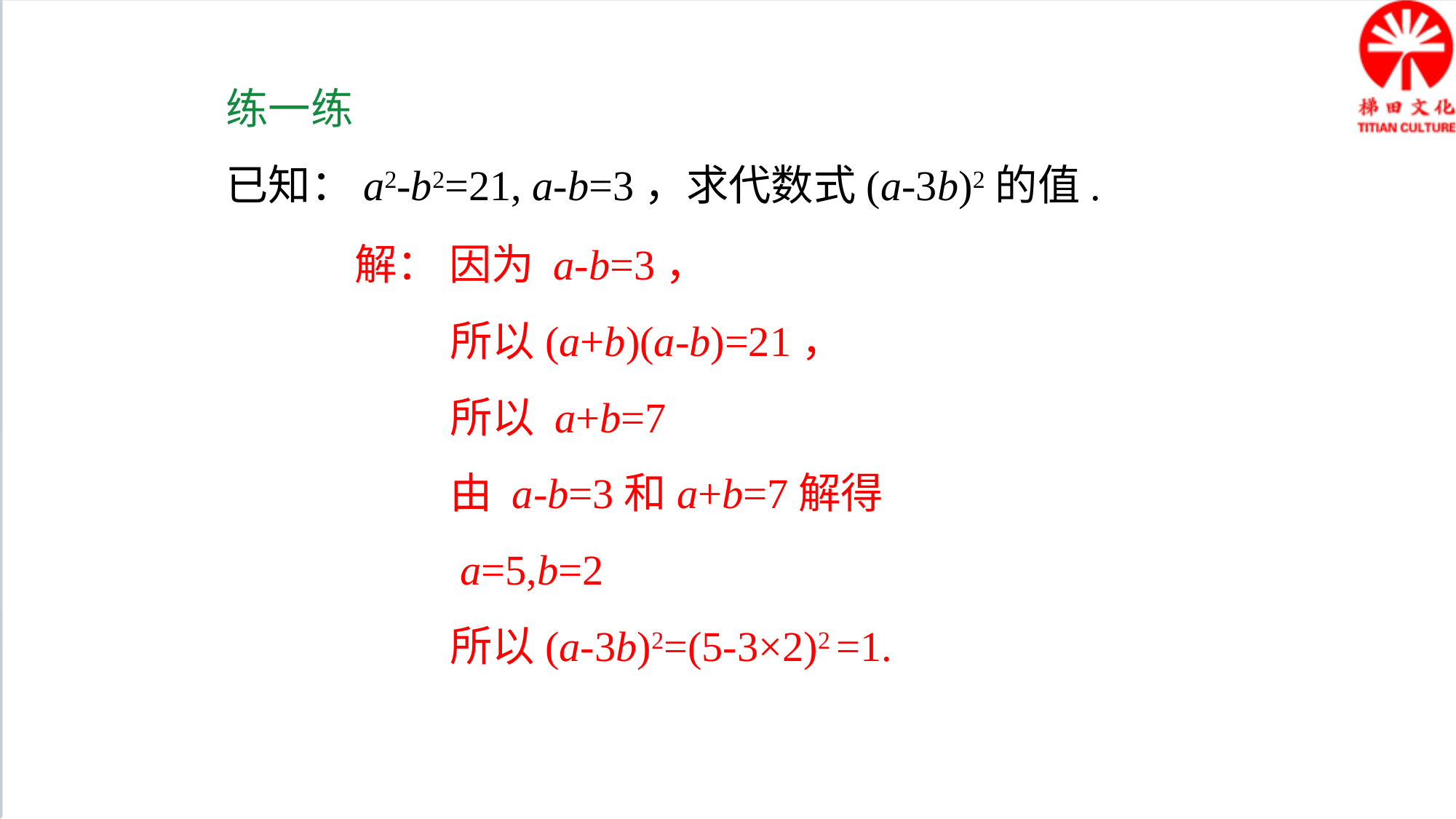

练一练
已知：a2-b2=21, a-b=3，求代数式(a-3b)2的值.
解： 因为 a-b=3，
         所以(a+b)(a-b)=21，
         所以 a+b=7
         由 a-b=3和a+b=7解得
          a=5,b=2
         所以(a-3b)2=(5-3×2)2 =1.